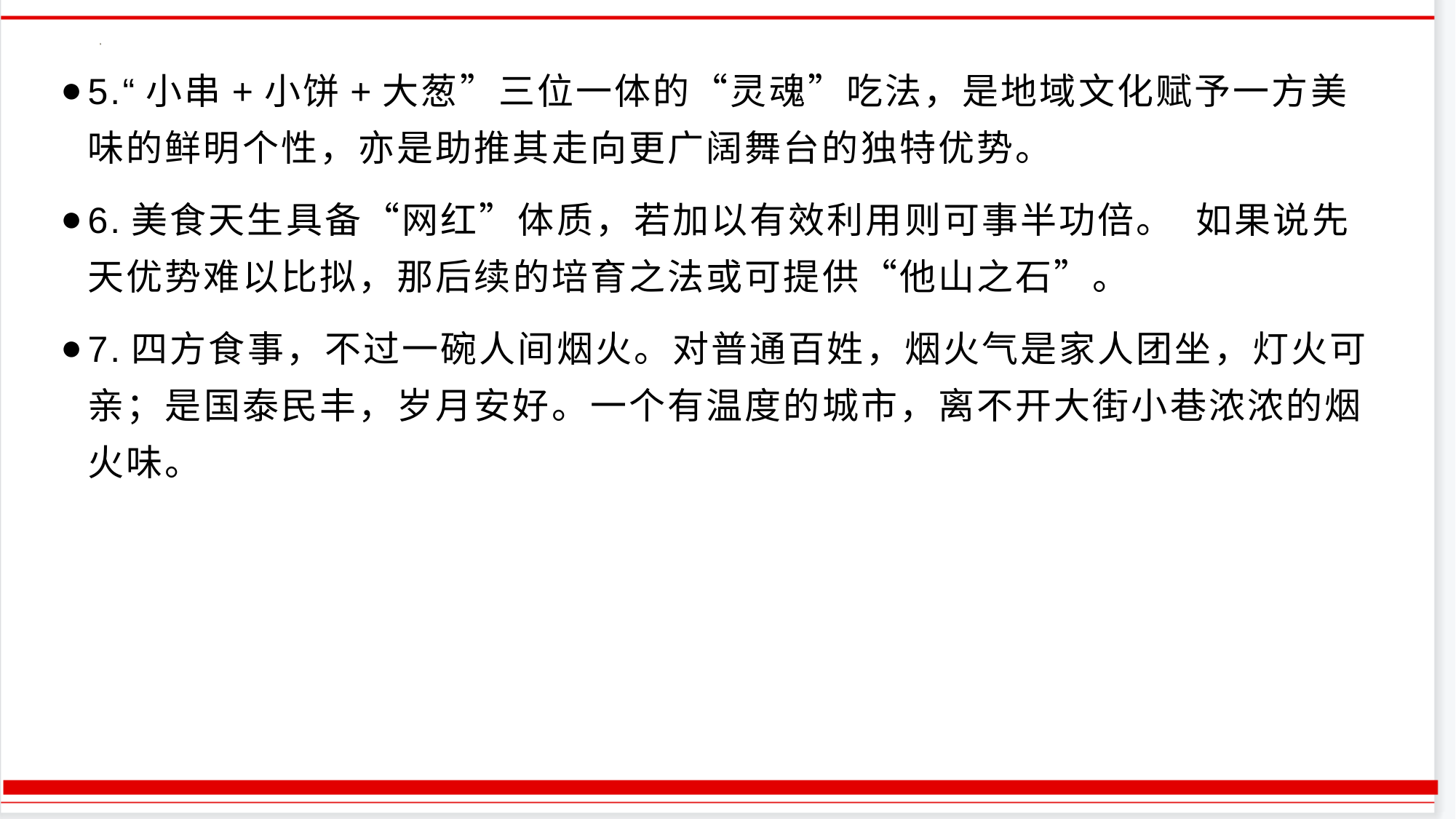

5.“小串+小饼+大葱”三位一体的“灵魂”吃法，是地域文化赋予一方美味的鲜明个性，亦是助推其走向更广阔舞台的独特优势。
6.美食天生具备“网红”体质，若加以有效利用则可事半功倍。  如果说先天优势难以比拟，那后续的培育之法或可提供“他山之石”。
7.四方食事，不过一碗人间烟火。对普通百姓，烟火气是家人团坐，灯火可亲；是国泰民丰，岁月安好。一个有温度的城市，离不开大街小巷浓浓的烟火味。